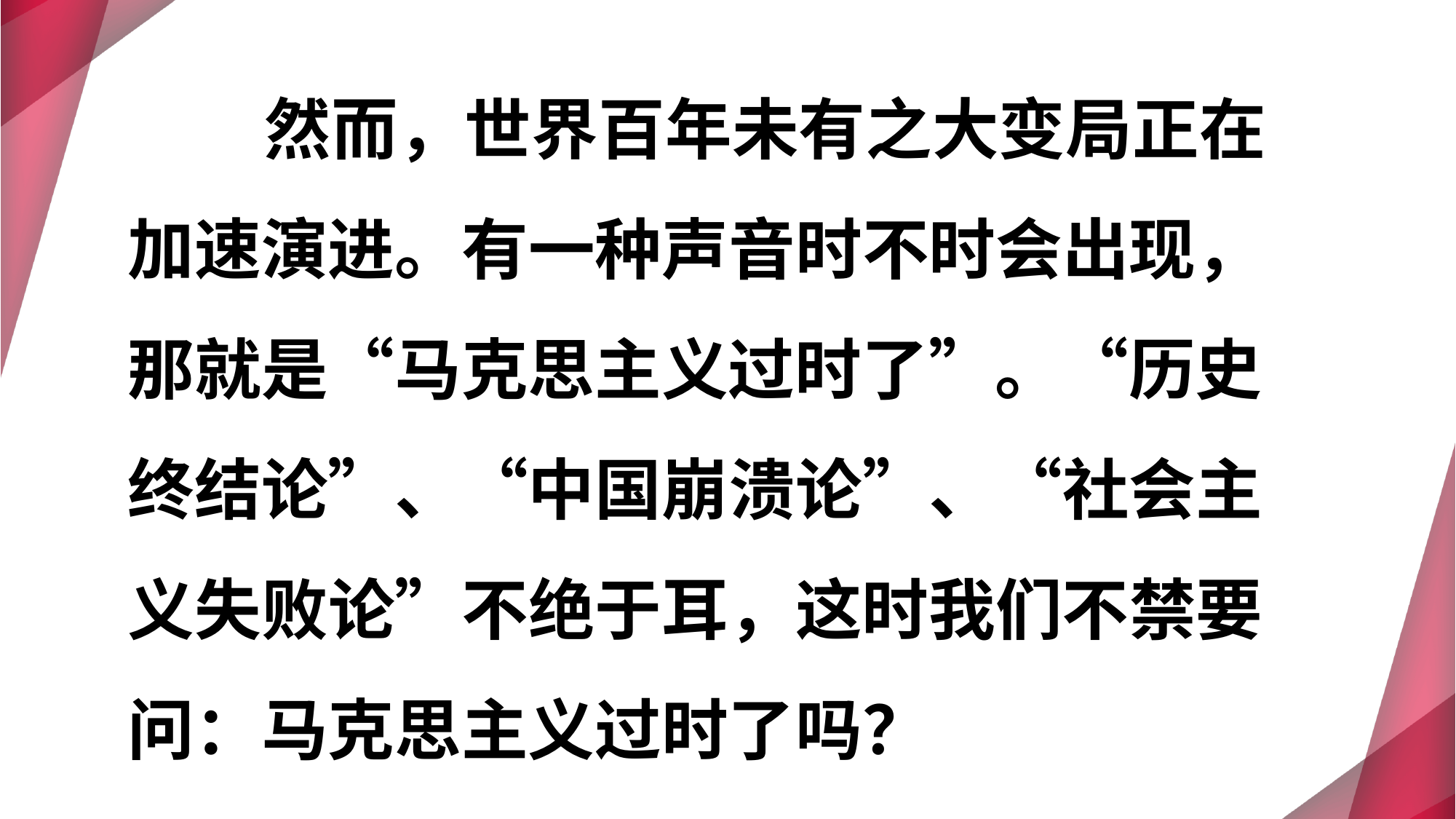

然而，世界百年未有之大变局正在加速演进。有一种声音时不时会出现，那就是“马克思主义过时了”。“历史终结论”、“中国崩溃论”、“社会主义失败论”不绝于耳，这时我们不禁要问：马克思主义过时了吗？